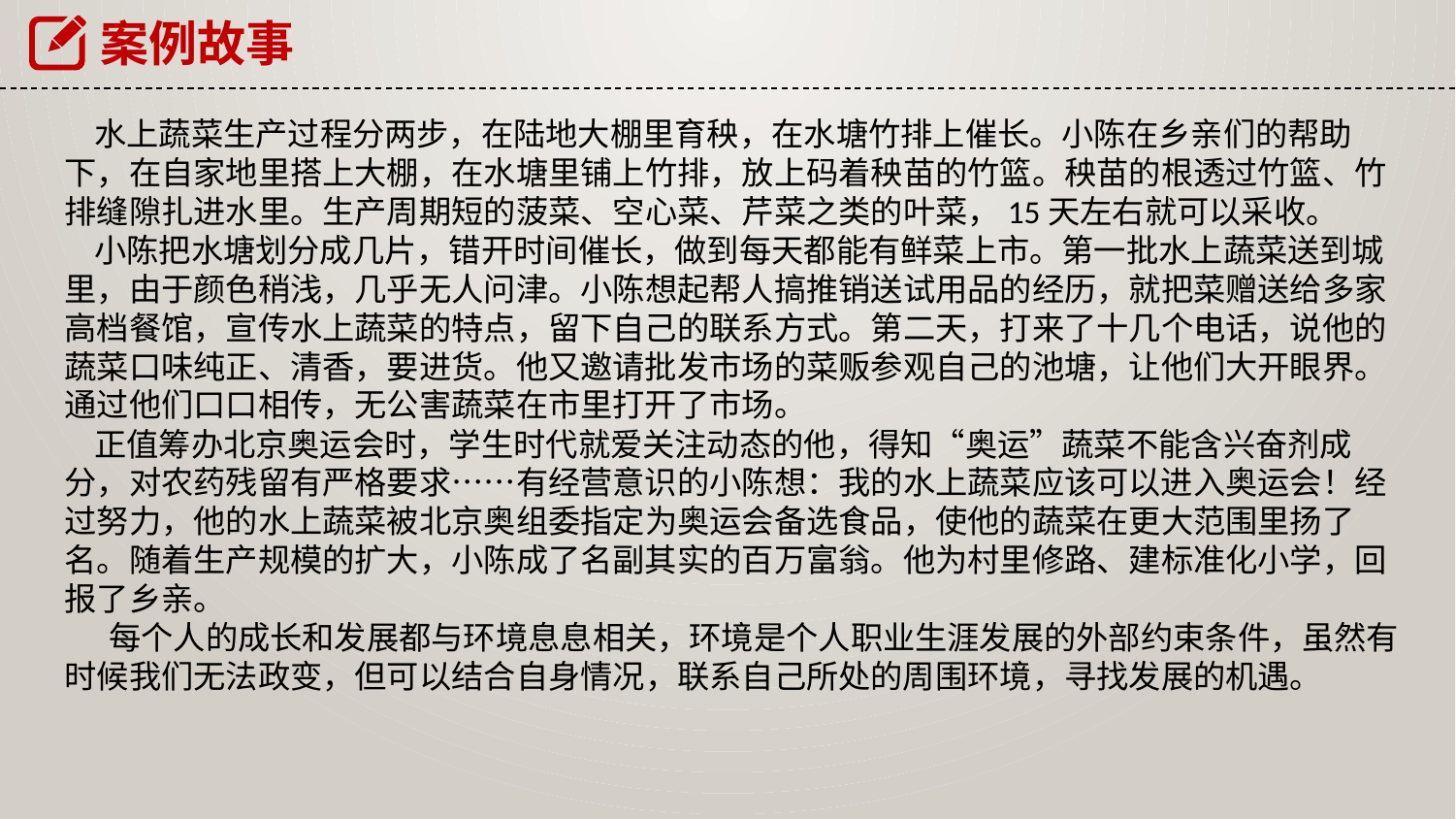

案例故事

   水上蔬菜生产过程分两步，在陆地大棚里育秧，在水塘竹排上催长。小陈在乡亲们的帮助下，在自家地里搭上大棚，在水塘里铺上竹排，放上码着秧苗的竹篮。秧苗的根透过竹篮、竹排缝隙扎进水里。生产周期短的菠菜、空心菜、芹菜之类的叶菜，15天左右就可以采收。
   小陈把水塘划分成几片，错开时间催长，做到每天都能有鲜菜上市。第一批水上蔬菜送到城里，由于颜色稍浅，几乎无人问津。小陈想起帮人搞推销送试用品的经历，就把菜赠送给多家高档餐馆，宣传水上蔬菜的特点，留下自己的联系方式。第二天，打来了十几个电话，说他的蔬菜口味纯正、清香，要进货。他又邀请批发市场的菜贩参观自己的池塘，让他们大开眼界。通过他们口口相传，无公害蔬菜在市里打开了市场。
   正值筹办北京奥运会时，学生时代就爱关注动态的他，得知“奥运”蔬菜不能含兴奋剂成分，对农药残留有严格要求……有经营意识的小陈想：我的水上蔬菜应该可以进入奥运会！经过努力，他的水上蔬菜被北京奥组委指定为奥运会备选食品，使他的蔬菜在更大范围里扬了名。随着生产规模的扩大，小陈成了名副其实的百万富翁。他为村里修路、建标准化小学，回报了乡亲。
     每个人的成长和发展都与环境息息相关，环境是个人职业生涯发展的外部约束条件，虽然有时候我们无法政变，但可以结合自身情况，联系自己所处的周围环境，寻找发展的机遇。

17